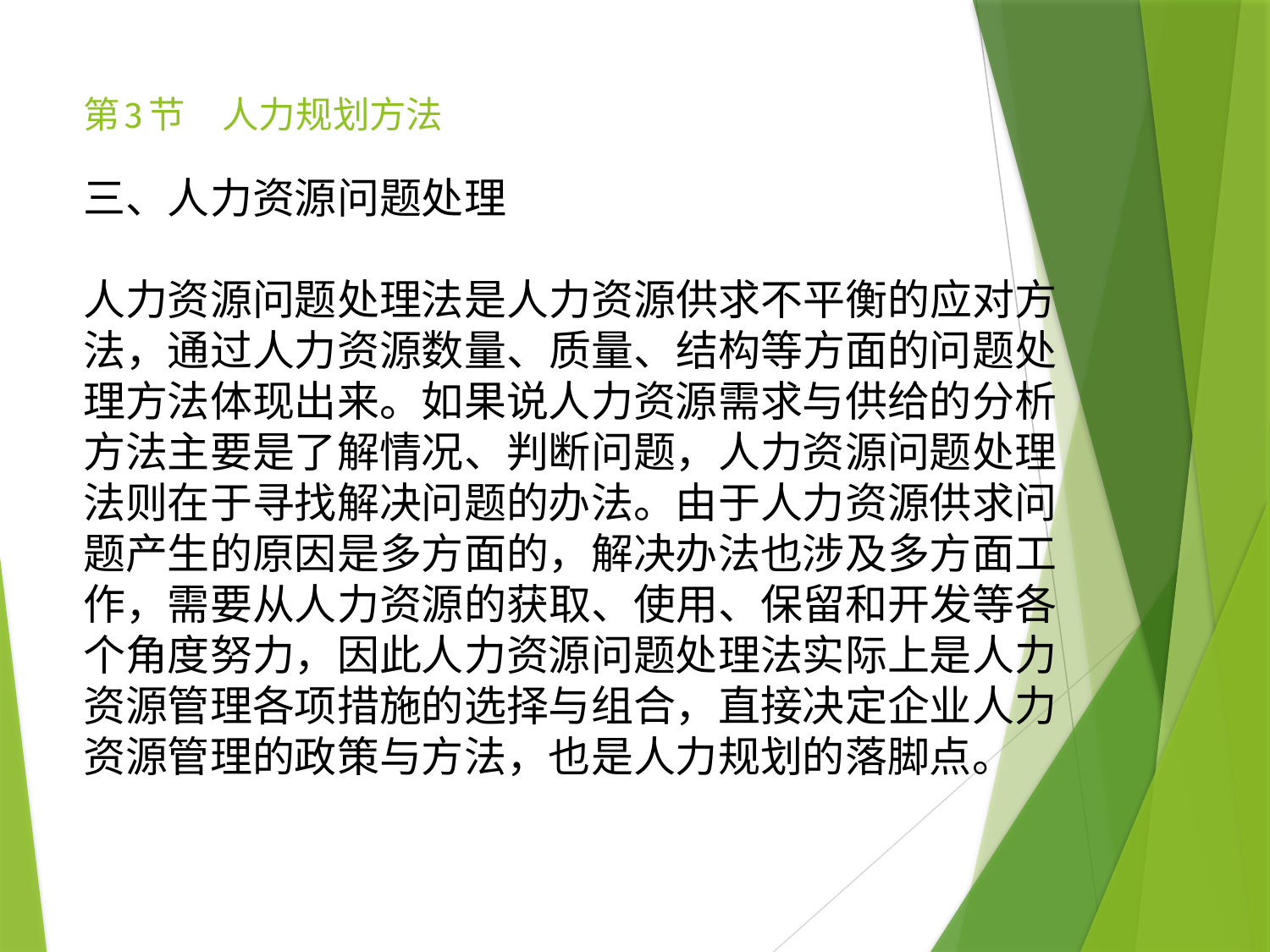

# 第3节　人力规划方法
三、人力资源问题处理

人力资源问题处理法是人力资源供求不平衡的应对方法，通过人力资源数量、质量、结构等方面的问题处理方法体现出来。如果说人力资源需求与供给的分析方法主要是了解情况、判断问题，人力资源问题处理法则在于寻找解决问题的办法。由于人力资源供求问题产生的原因是多方面的，解决办法也涉及多方面工作，需要从人力资源的获取、使用、保留和开发等各个角度努力，因此人力资源问题处理法实际上是人力资源管理各项措施的选择与组合，直接决定企业人力资源管理的政策与方法，也是人力规划的落脚点。